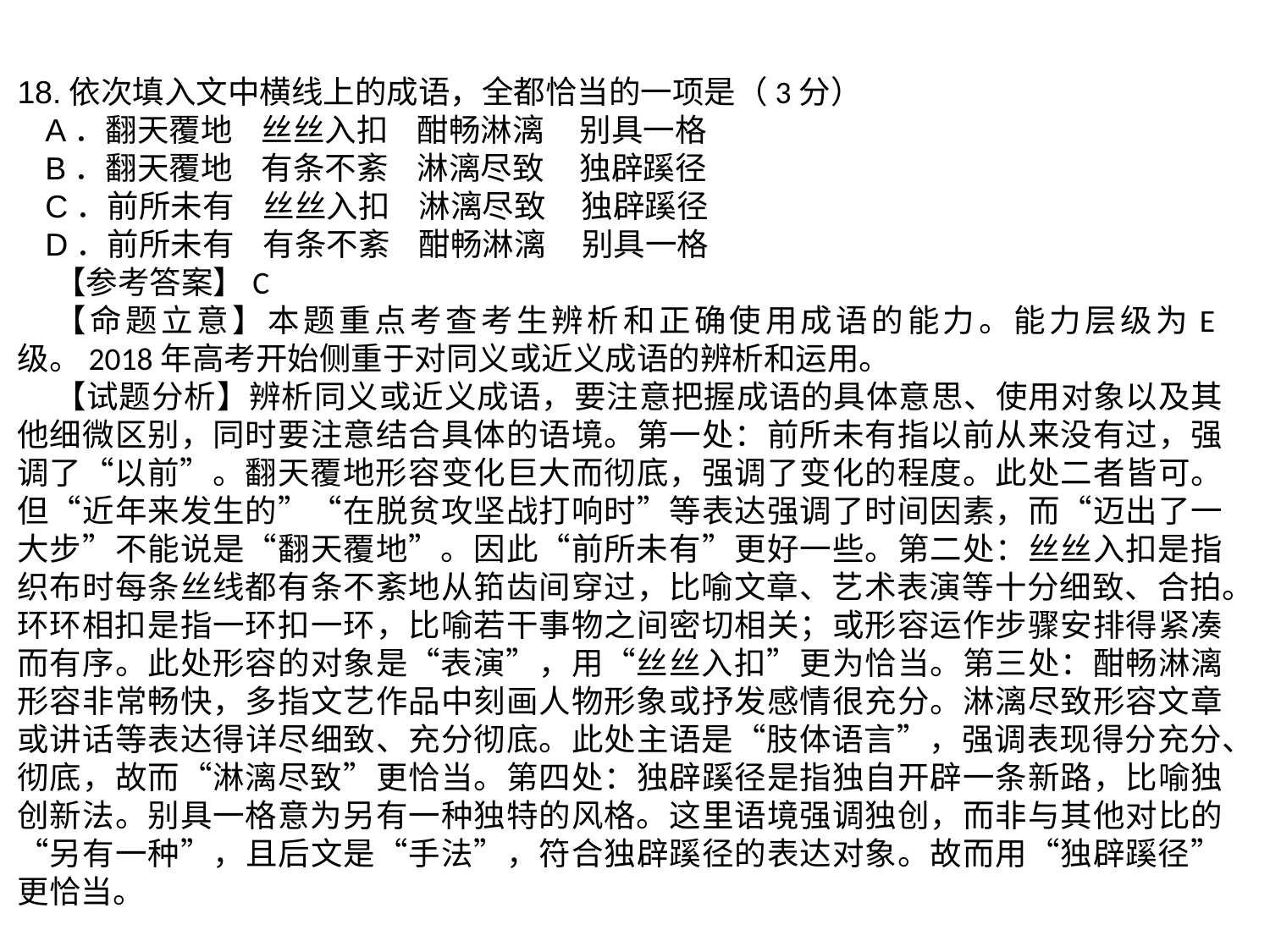

18.依次填入文中横线上的成语，全都恰当的一项是（3分）
A．翻天覆地    丝丝入扣    酣畅淋漓     别具一格
B．翻天覆地    有条不紊    淋漓尽致     独辟蹊径
C．前所未有    丝丝入扣    淋漓尽致     独辟蹊径
D．前所未有    有条不紊    酣畅淋漓     别具一格
【参考答案】C
【命题立意】本题重点考查考生辨析和正确使用成语的能力。能力层级为E级。2018年高考开始侧重于对同义或近义成语的辨析和运用。
【试题分析】辨析同义或近义成语，要注意把握成语的具体意思、使用对象以及其他细微区别，同时要注意结合具体的语境。第一处：前所未有指以前从来没有过，强调了“以前”。翻天覆地形容变化巨大而彻底，强调了变化的程度。此处二者皆可。但“近年来发生的”“在脱贫攻坚战打响时”等表达强调了时间因素，而“迈出了一大步”不能说是“翻天覆地”。因此“前所未有”更好一些。第二处：丝丝入扣是指织布时每条丝线都有条不紊地从筘齿间穿过，比喻文章、艺术表演等十分细致、合拍。环环相扣是指一环扣一环，比喻若干事物之间密切相关；或形容运作步骤安排得紧凑而有序。此处形容的对象是“表演”，用“丝丝入扣”更为恰当。第三处：酣畅淋漓形容非常畅快，多指文艺作品中刻画人物形象或抒发感情很充分。淋漓尽致形容文章或讲话等表达得详尽细致、充分彻底。此处主语是“肢体语言”，强调表现得分充分、彻底，故而“淋漓尽致”更恰当。第四处：独辟蹊径是指独自开辟一条新路，比喻独创新法。别具一格意为另有一种独特的风格。这里语境强调独创，而非与其他对比的“另有一种”，且后文是“手法”，符合独辟蹊径的表达对象。故而用“独辟蹊径”更恰当。